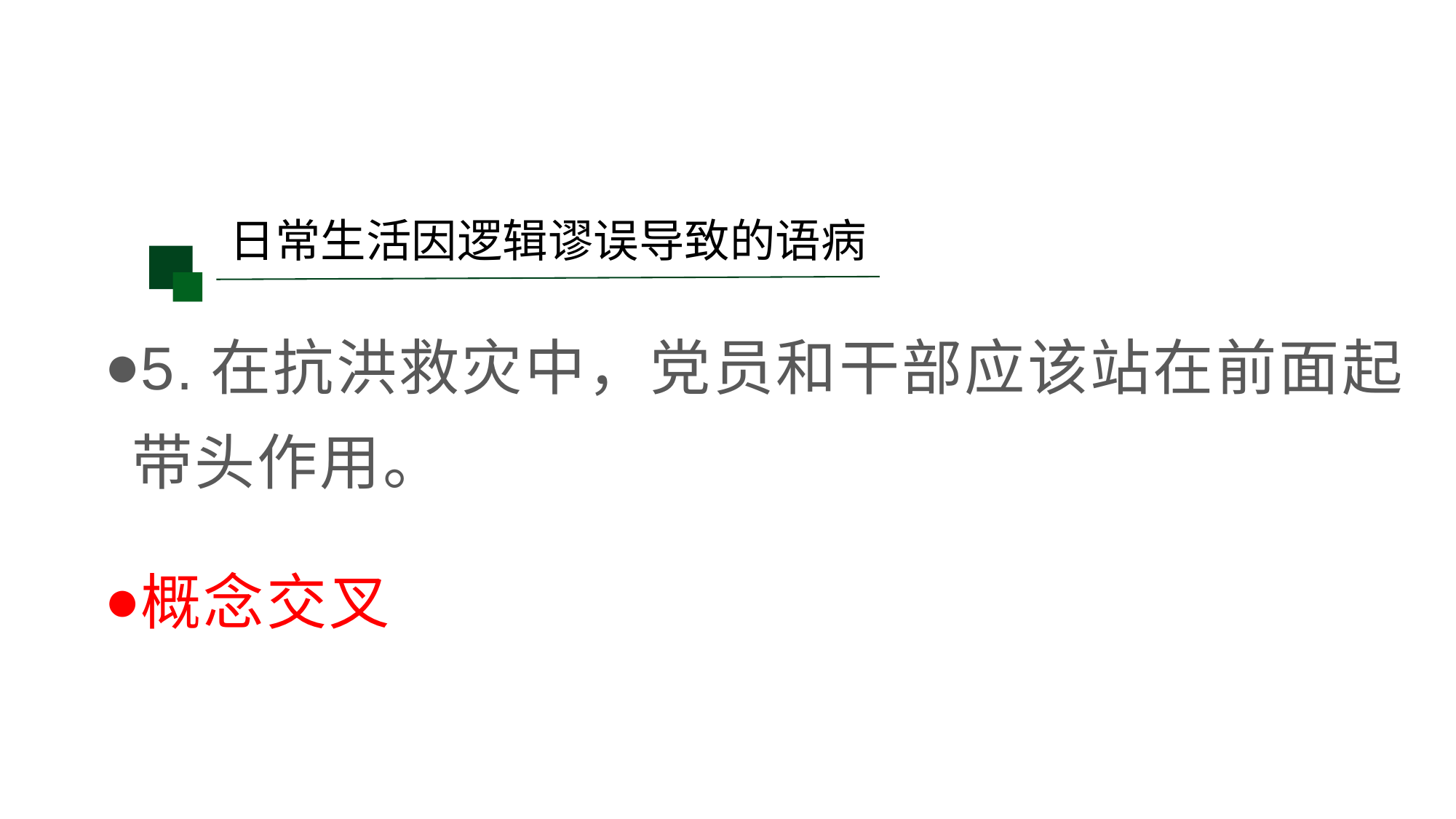

日常生活因逻辑谬误导致的语病

5.在抗洪救灾中，党员和干部应该站在前面起带头作用。
概念交叉